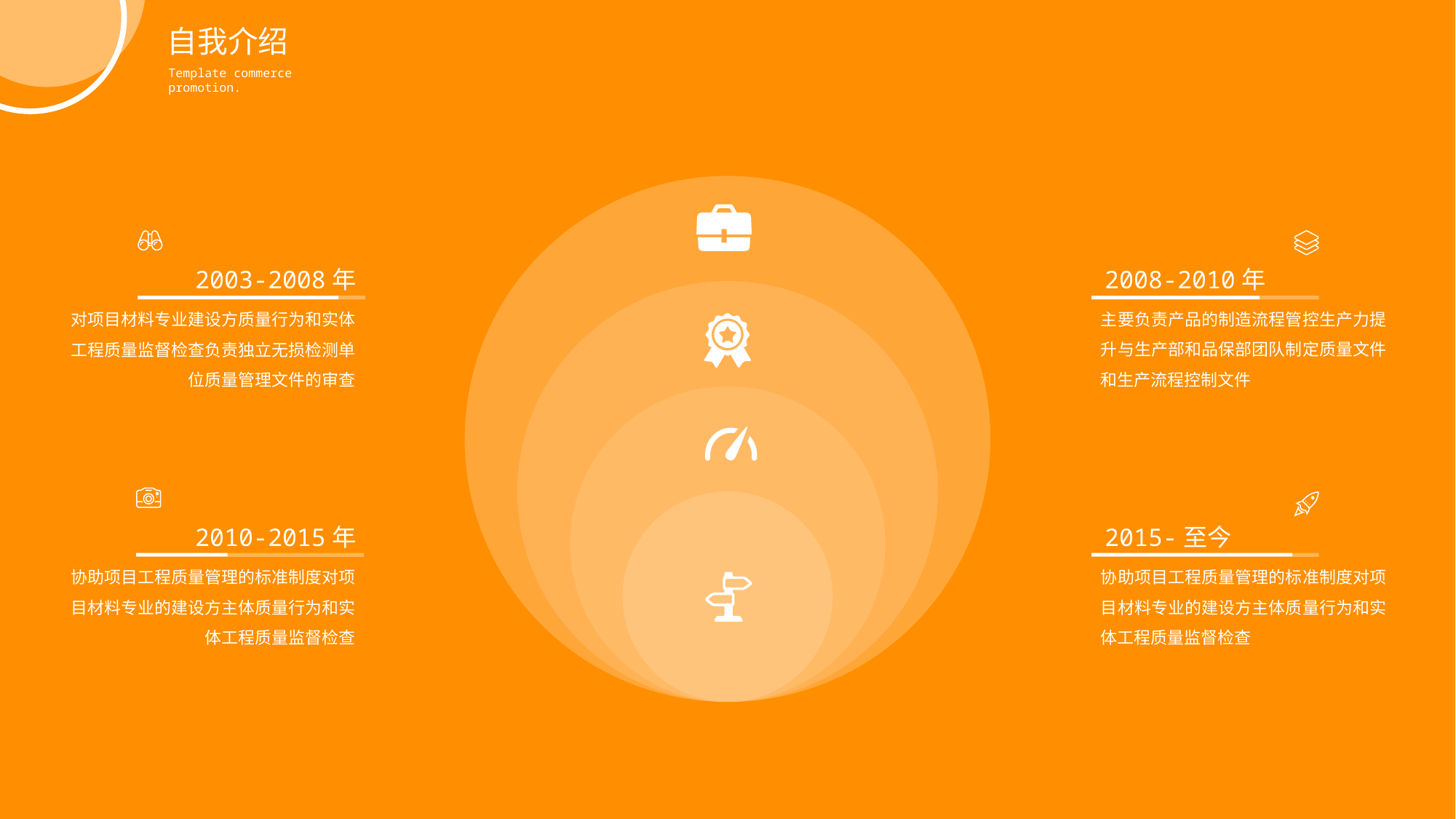

自我介绍
Template commerce promotion.

 2008-2010年
 2003-2008年

主要负责产品的制造流程管控生产力提升与生产部和品保部团队制定质量文件和生产流程控制文件
对项目材料专业建设方质量行为和实体工程质量监督检查负责独立无损检测单位质量管理文件的审查

 2015-至今
 2010-2015年
协助项目工程质量管理的标准制度对项目材料专业的建设方主体质量行为和实体工程质量监督检查
协助项目工程质量管理的标准制度对项目材料专业的建设方主体质量行为和实体工程质量监督检查